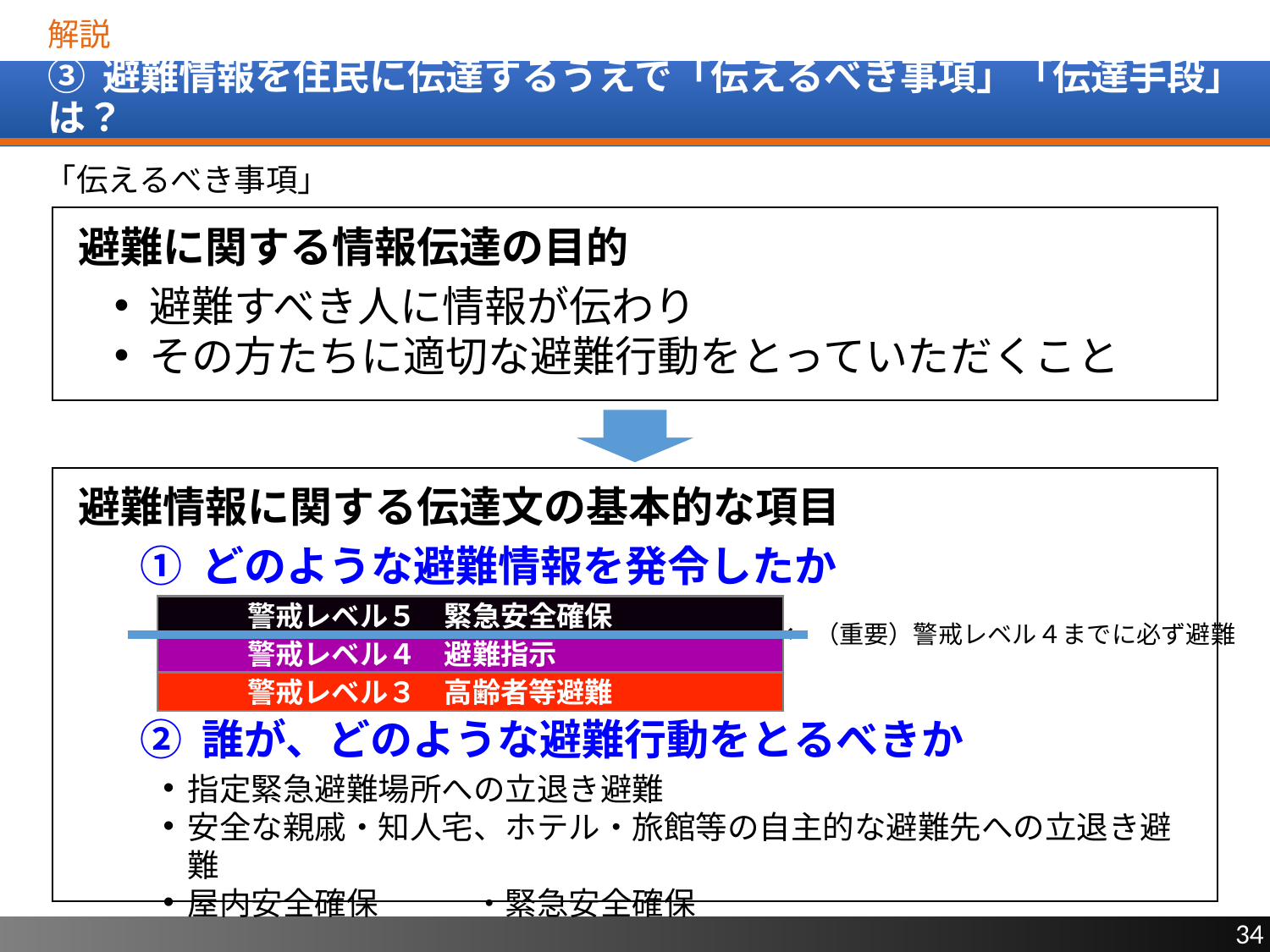

解説
# ③ 避難情報を住民に伝達するうえで「伝えるべき事項」「伝達手段」は？
「伝えるべき事項」

避難に関する情報伝達の目的
避難すべき人に情報が伝わり
その方たちに適切な避難行動をとっていただくこと

避難情報に関する伝達文の基本的な項目
① どのような避難情報を発令したか

② 誰が、どのような避難行動をとるべきか
指定緊急避難場所への立退き避難
安全な親戚・知人宅、ホテル・旅館等の自主的な避難先への立退き避難
屋内安全確保　　　・緊急安全確保
| 警戒レベル５　緊急安全確保 |
| --- |
| 警戒レベル４　避難指示 |
| 警戒レベル３　高齢者等避難 |
←（重要）警戒レベル４までに必ず避難
34